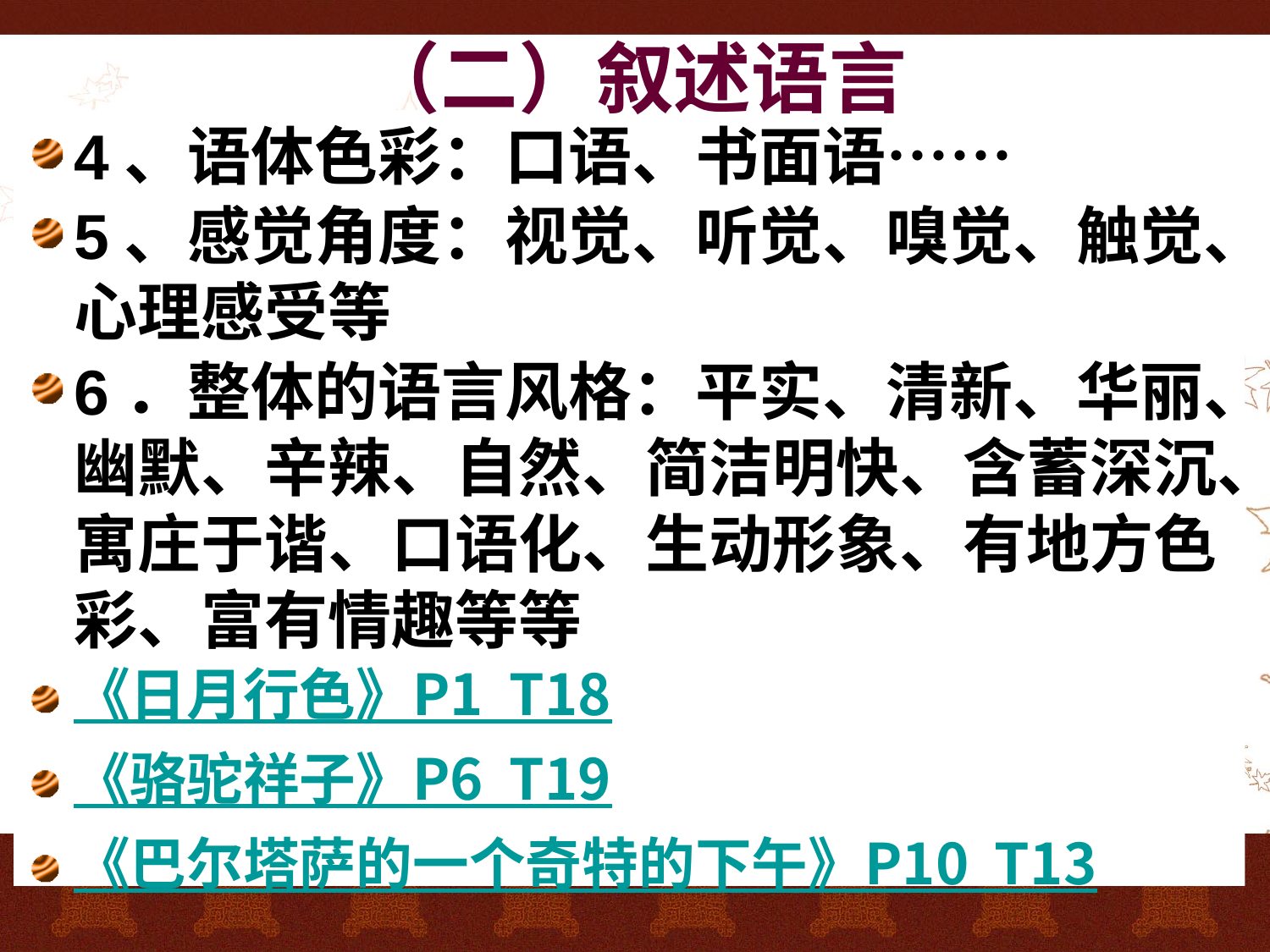

# （二）叙述语言
4、语体色彩：口语、书面语……
5、感觉角度：视觉、听觉、嗅觉、触觉、心理感受等
6．整体的语言风格：平实、清新、华丽、幽默、辛辣、自然、简洁明快、含蓄深沉、寓庄于谐、口语化、生动形象、有地方色彩、富有情趣等等
《日月行色》P1  T18
《骆驼祥子》P6  T19
《巴尔塔萨的一个奇特的下午》P10  T13